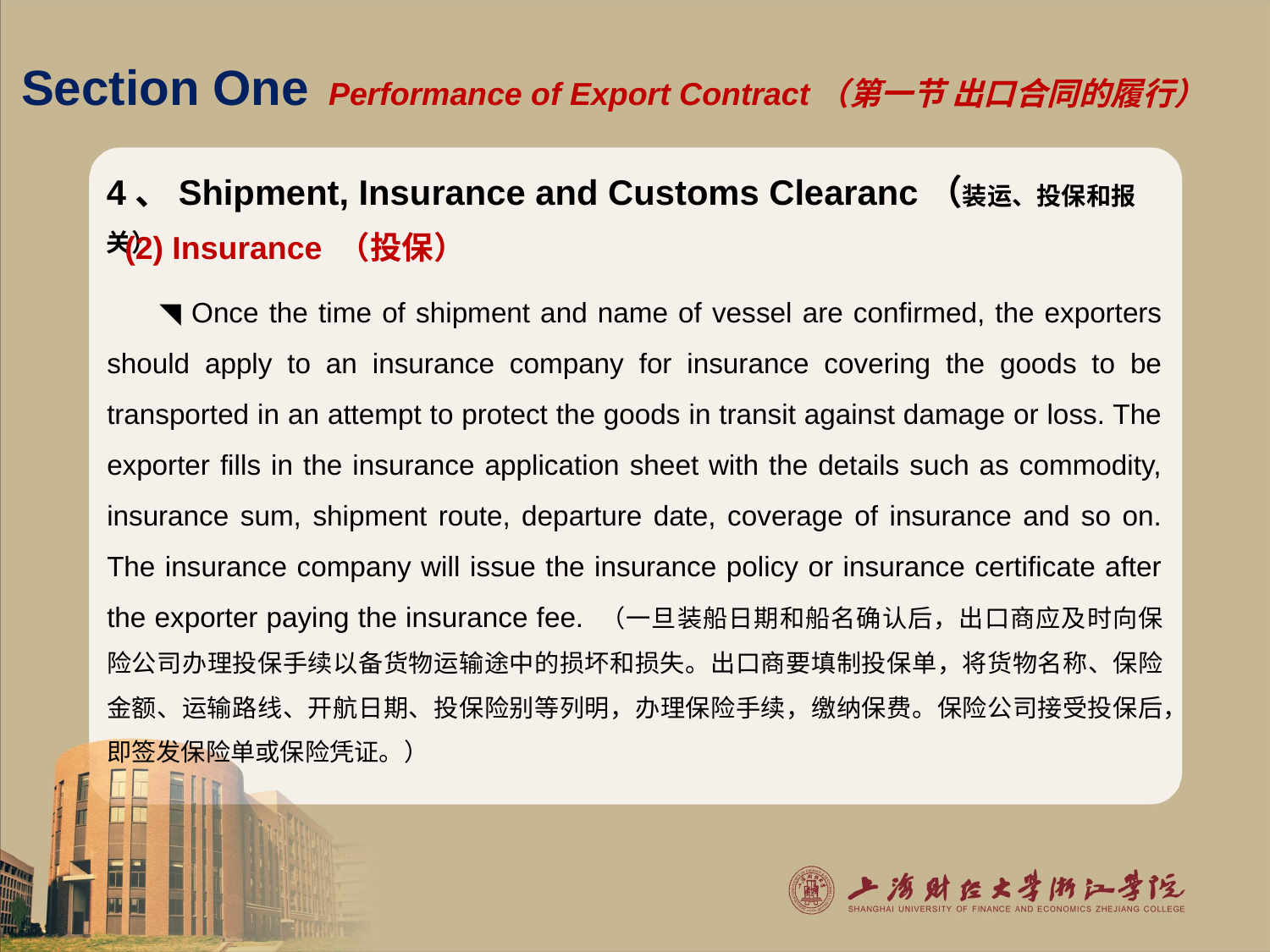

# Section One  Performance of Export Contract（第一节 出口合同的履行）
4、Shipment, Insurance and Customs Clearanc（装运、投保和报关）
  (2) Insurance （投保）
     ◥ Once the time of shipment and name of vessel are confirmed, the exporters should apply to an insurance company for insurance covering the goods to be transported in an attempt to protect the goods in transit against damage or loss. The exporter fills in the insurance application sheet with the details such as commodity, insurance sum, shipment route, departure date, coverage of insurance and so on. The insurance company will issue the insurance policy or insurance certificate after the exporter paying the insurance fee. （一旦装船日期和船名确认后，出口商应及时向保险公司办理投保手续以备货物运输途中的损坏和损失。出口商要填制投保单，将货物名称、保险金额、运输路线、开航日期、投保险别等列明，办理保险手续，缴纳保费。保险公司接受投保后，即签发保险单或保险凭证。）